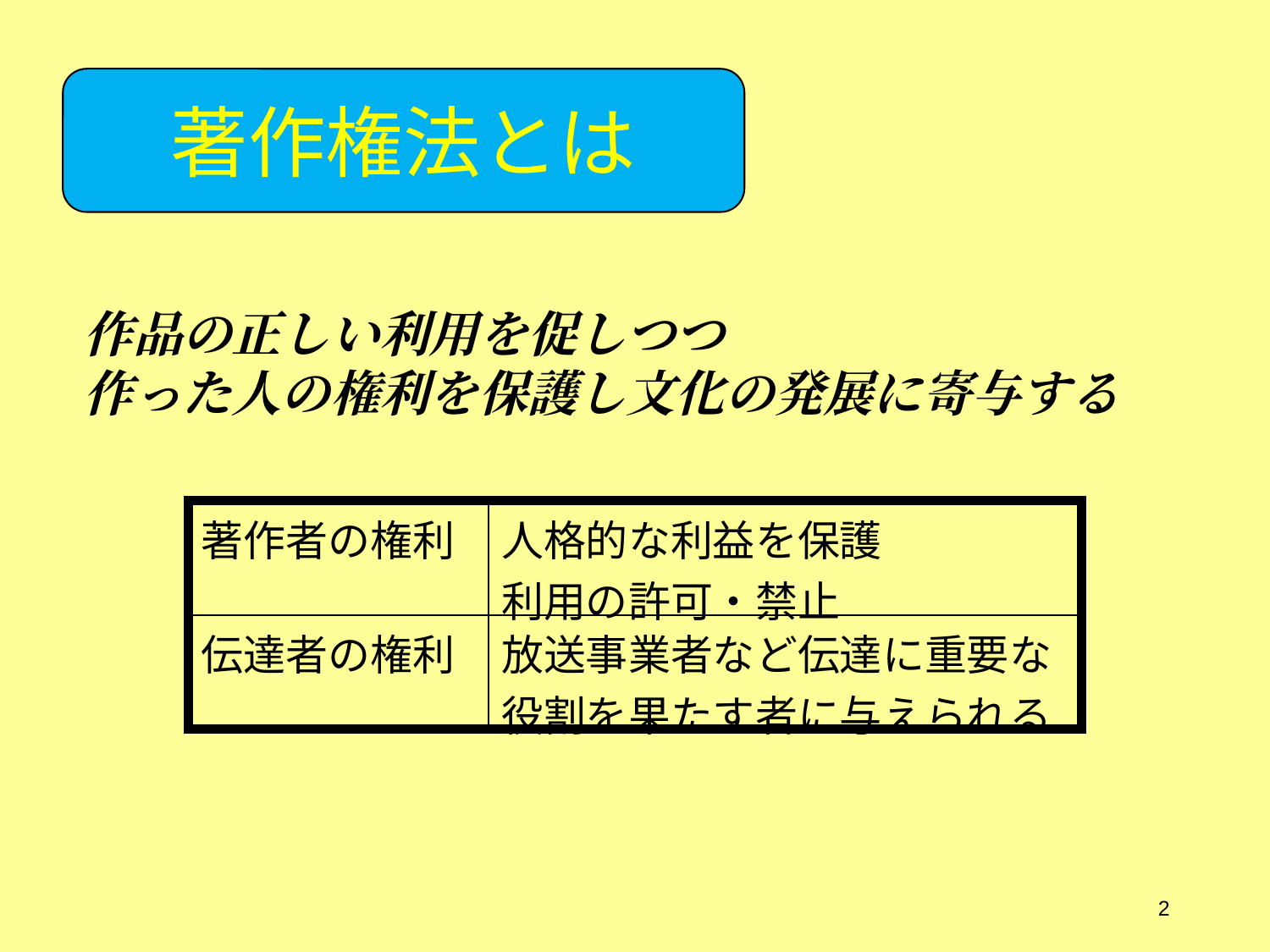

著作権法とは
作品の正しい利用を促しつつ
作った人の権利を保護し文化の発展に寄与する
| 著作者の権利 | 人格的な利益を保護 利用の許可・禁止 |
| --- | --- |
| 伝達者の権利 | 放送事業者など伝達に重要な 役割を果たす者に与えられる |
2